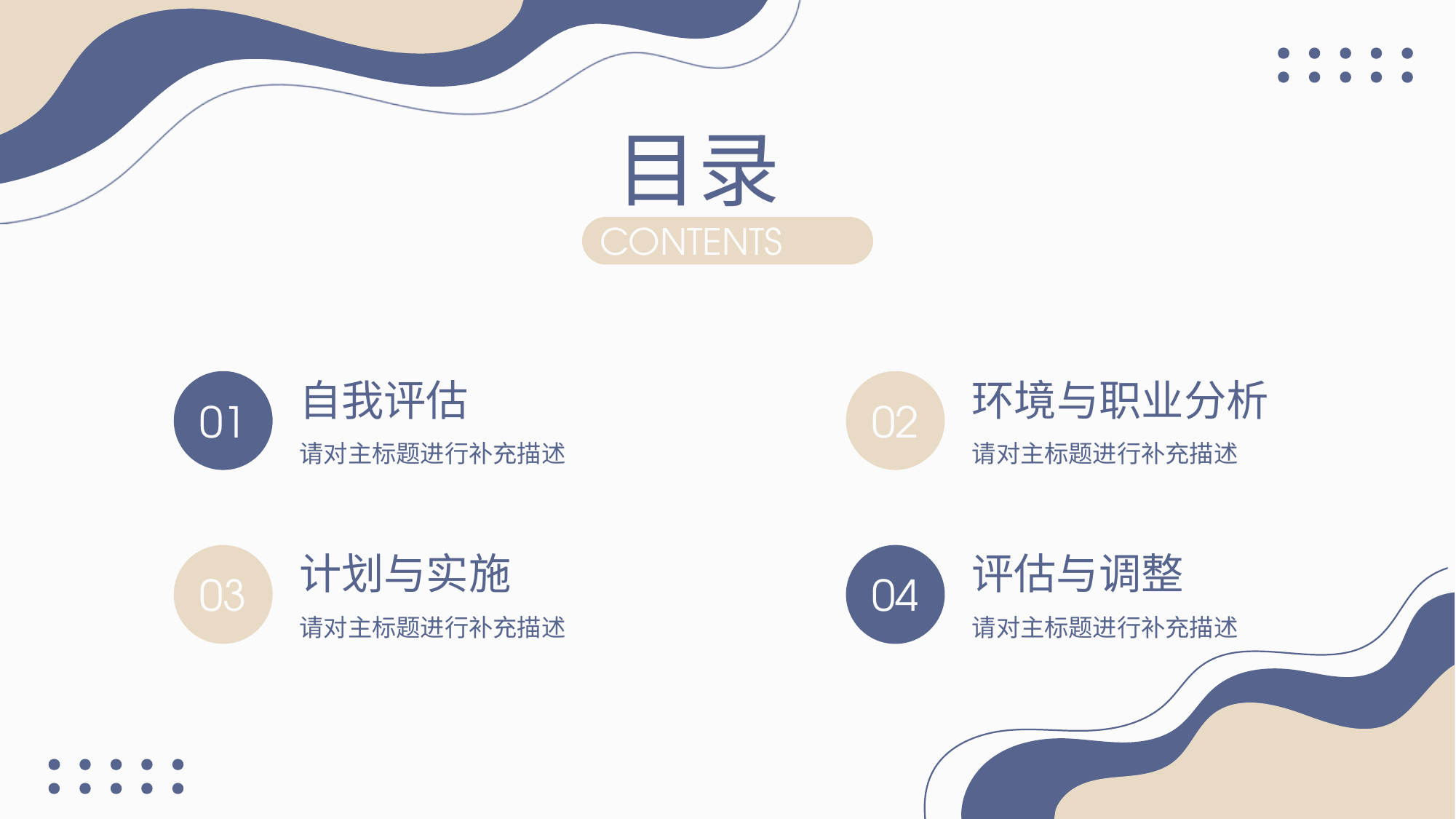

目录
CONTENTS
自我评估
请对主标题进行补充描述
01
环境与职业分析
请对主标题进行补充描述
02
计划与实施
请对主标题进行补充描述
03
评估与调整
请对主标题进行补充描述
04